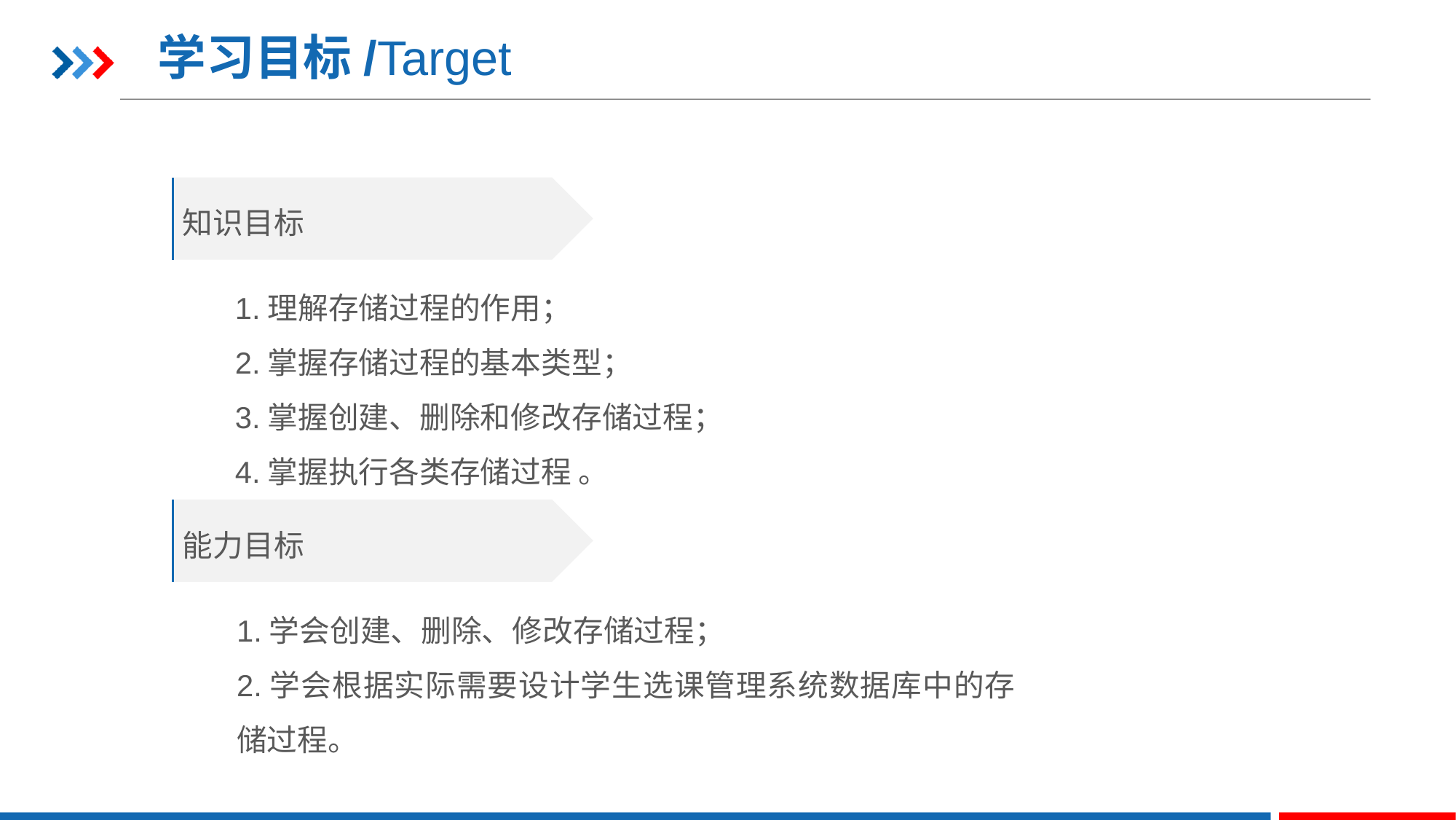

学习目标/Target
知识目标

1.理解存储过程的作用；
2.掌握存储过程的基本类型；
3.掌握创建、删除和修改存储过程；
4.掌握执行各类存储过程 。
能力目标

1.学会创建、删除、修改存储过程；
2.学会根据实际需要设计学生选课管理系统数据库中的存储过程。